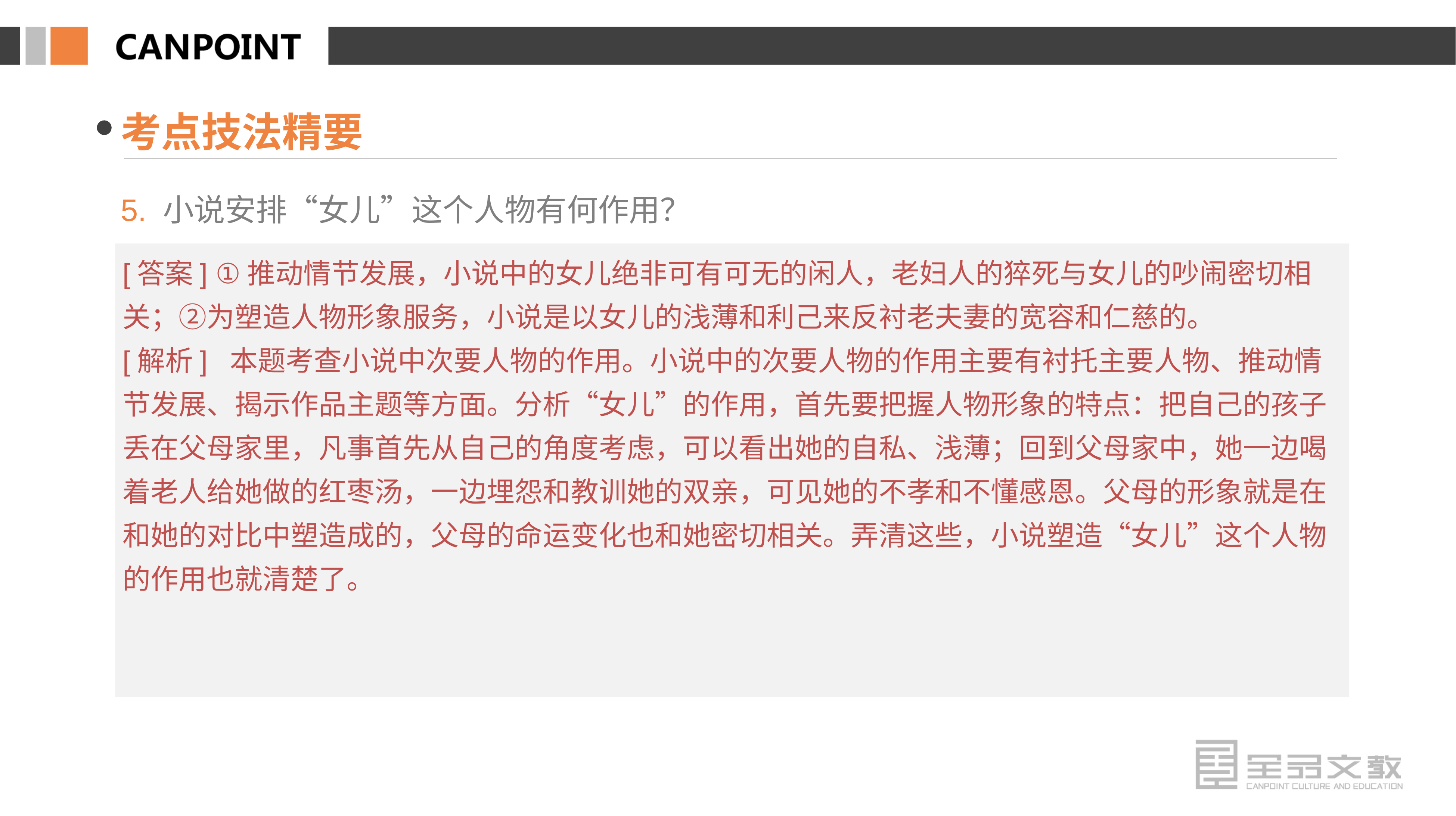

考点技法精要

5. 小说安排“女儿”这个人物有何作用？
[答案] ①推动情节发展，小说中的女儿绝非可有可无的闲人，老妇人的猝死与女儿的吵闹密切相关；②为塑造人物形象服务，小说是以女儿的浅薄和利己来反衬老夫妻的宽容和仁慈的。
[解析]  本题考查小说中次要人物的作用。小说中的次要人物的作用主要有衬托主要人物、推动情节发展、揭示作品主题等方面。分析“女儿”的作用，首先要把握人物形象的特点：把自己的孩子丢在父母家里，凡事首先从自己的角度考虑，可以看出她的自私、浅薄；回到父母家中，她一边喝着老人给她做的红枣汤，一边埋怨和教训她的双亲，可见她的不孝和不懂感恩。父母的形象就是在和她的对比中塑造成的，父母的命运变化也和她密切相关。弄清这些，小说塑造“女儿”这个人物的作用也就清楚了。